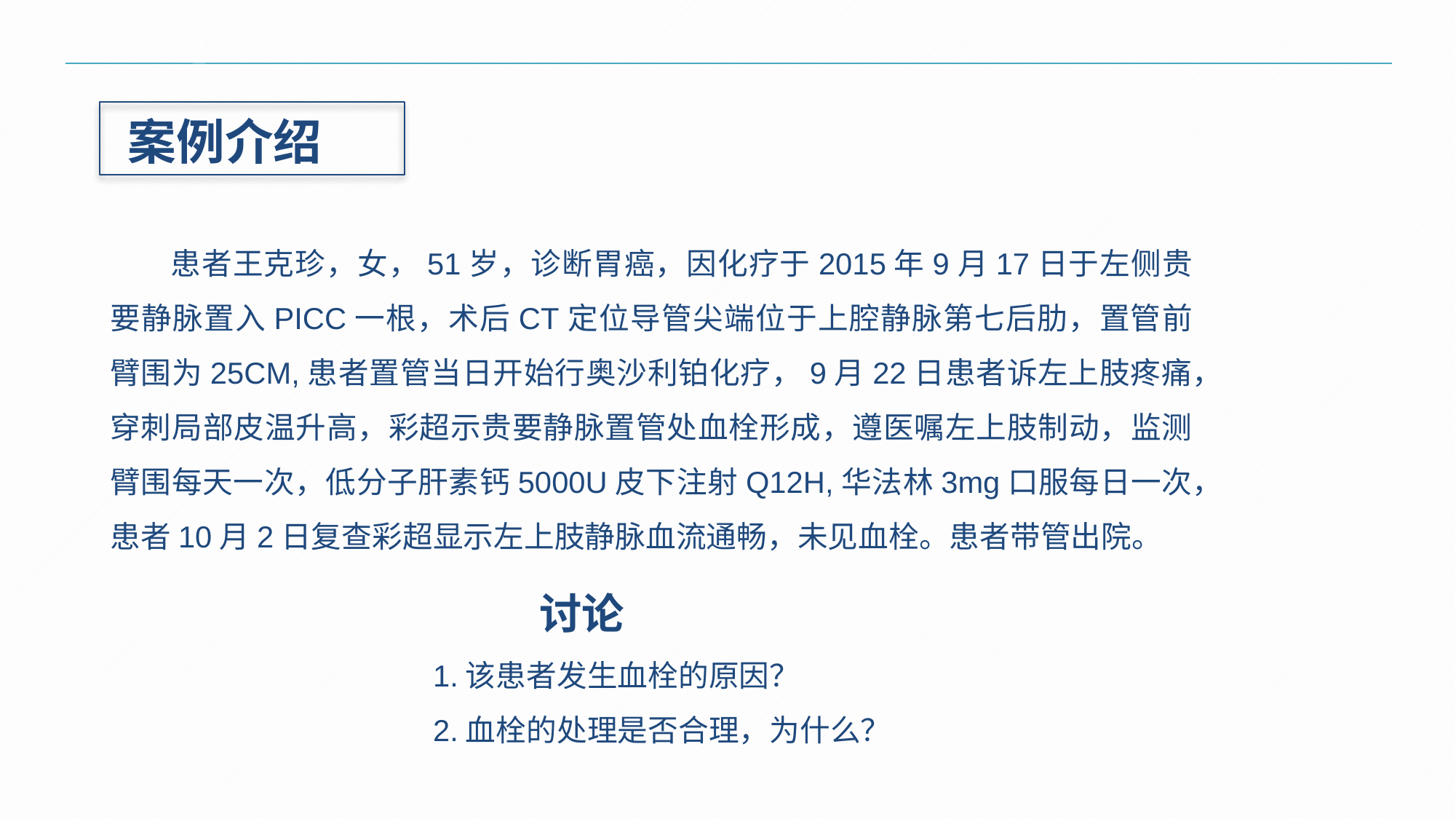

案例介绍
       患者王克珍，女，51岁，诊断胃癌，因化疗于2015年9月17日于左侧贵要静脉置入PICC一根，术后CT定位导管尖端位于上腔静脉第七后肋，置管前臂围为25CM,患者置管当日开始行奥沙利铂化疗，9月22日患者诉左上肢疼痛，穿刺局部皮温升高，彩超示贵要静脉置管处血栓形成，遵医嘱左上肢制动，监测臂围每天一次，低分子肝素钙5000U皮下注射Q12H,华法林3mg口服每日一次，患者10月2日复查彩超显示左上肢静脉血流通畅，未见血栓。患者带管出院。
          讨论
1.该患者发生血栓的原因？
2.血栓的处理是否合理，为什么？